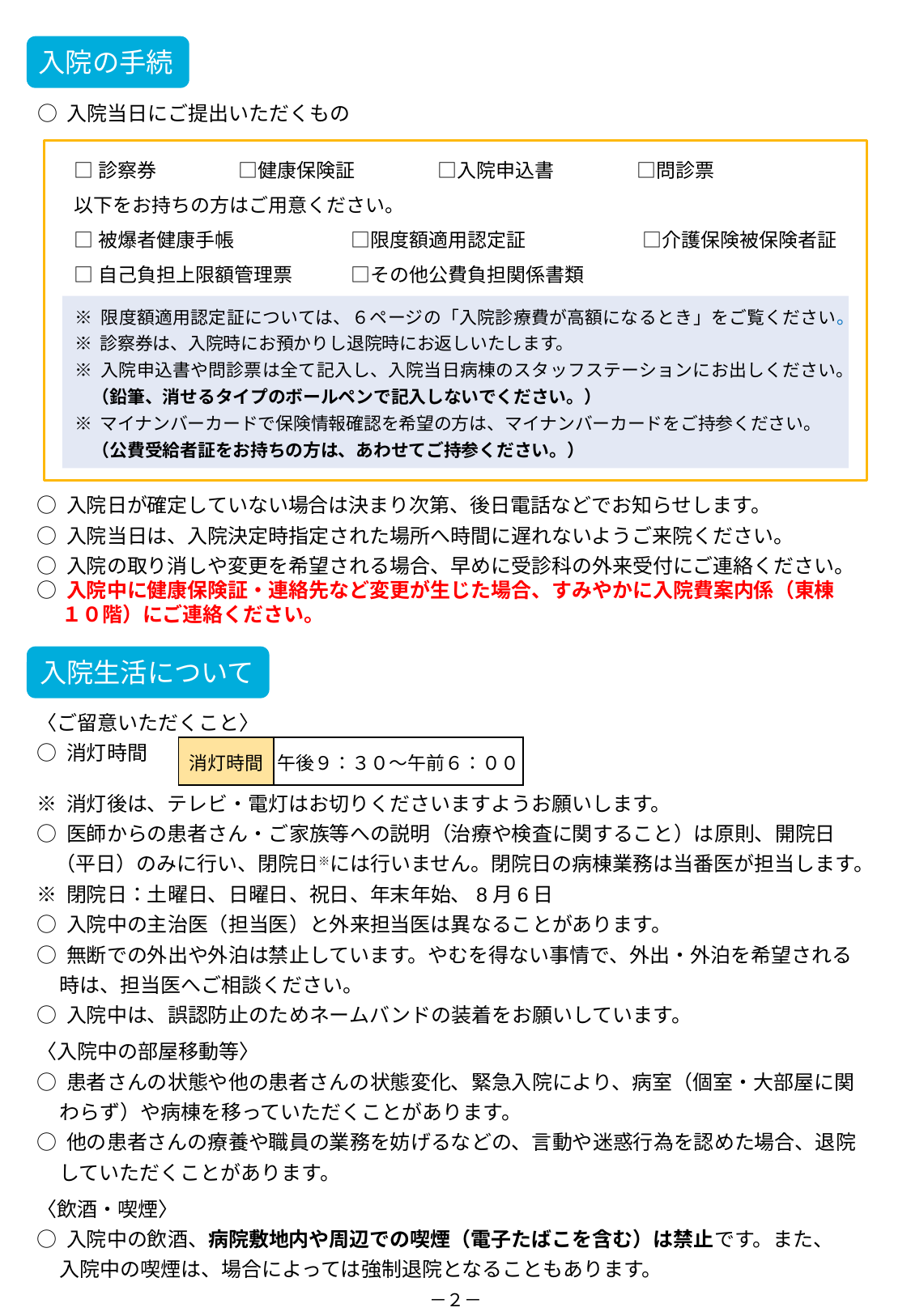

入院の手続
○ 入院当日にご提出いただくもの

□診察券　　　　 □健康保険証 　　　　□入院申込書　　　　 □問診票
以下をお持ちの方はご用意ください。
□被爆者健康手帳　　　　　　□限度額適用認定証　　　　　　□介護保険被保険者証
□自己負担上限額管理票　　　□その他公費負担関係書類

※ 限度額適用認定証については、６ページの「入院診療費が高額になるとき」をご覧ください。
※ 診察券は、入院時にお預かりし退院時にお返しいたします。
※ 入院申込書や問診票は全て記入し、入院当日病棟のスタッフステーションにお出しください。
　（鉛筆、消せるタイプのボールペンで記入しないでください。）
※ マイナンバーカードで保険情報確認を希望の方は、マイナンバーカードをご持参ください。
　（公費受給者証をお持ちの方は、あわせてご持参ください。）
○ 入院日が確定していない場合は決まり次第、後日電話などでお知らせします。
○ 入院当日は、入院決定時指定された場所へ時間に遅れないようご来院ください。
○ 入院の取り消しや変更を希望される場合、早めに受診科の外来受付にご連絡ください。
○ 入院中に健康保険証・連絡先など変更が生じた場合、すみやかに入院費案内係（東棟
　 １０階）にご連絡ください。

入院生活について
〈ご留意いただくこと〉
○ 消灯時間
※ 消灯後は、テレビ・電灯はお切りくださいますようお願いします。
○ 医師からの患者さん・ご家族等への説明（治療や検査に関すること）は原則、開院日
   （平日）のみに行い、閉院日※には行いません。閉院日の病棟業務は当番医が担当します。
※ 閉院日：土曜日、日曜日、祝日、年末年始、8月6日
○ 入院中の主治医（担当医）と外来担当医は異なることがあります。
○ 無断での外出や外泊は禁止しています。やむを得ない事情で、外出・外泊を希望される
    時は、担当医へご相談ください。
○ 入院中は、誤認防止のためネームバンドの装着をお願いしています。
〈入院中の部屋移動等〉
○ 患者さんの状態や他の患者さんの状態変化、緊急入院により、病室（個室・大部屋に関
    わらず）や病棟を移っていただくことがあります。
○ 他の患者さんの療養や職員の業務を妨げるなどの、言動や迷惑行為を認めた場合、退院
    していただくことがあります。
〈飲酒・喫煙〉
○ 入院中の飲酒、病院敷地内や周辺での喫煙（電子たばこを含む）は禁止です。また、
    入院中の喫煙は、場合によっては強制退院となることもあります。
| 消灯時間 | 午後９：３０～午前６：００ |
| --- | --- |
－２－